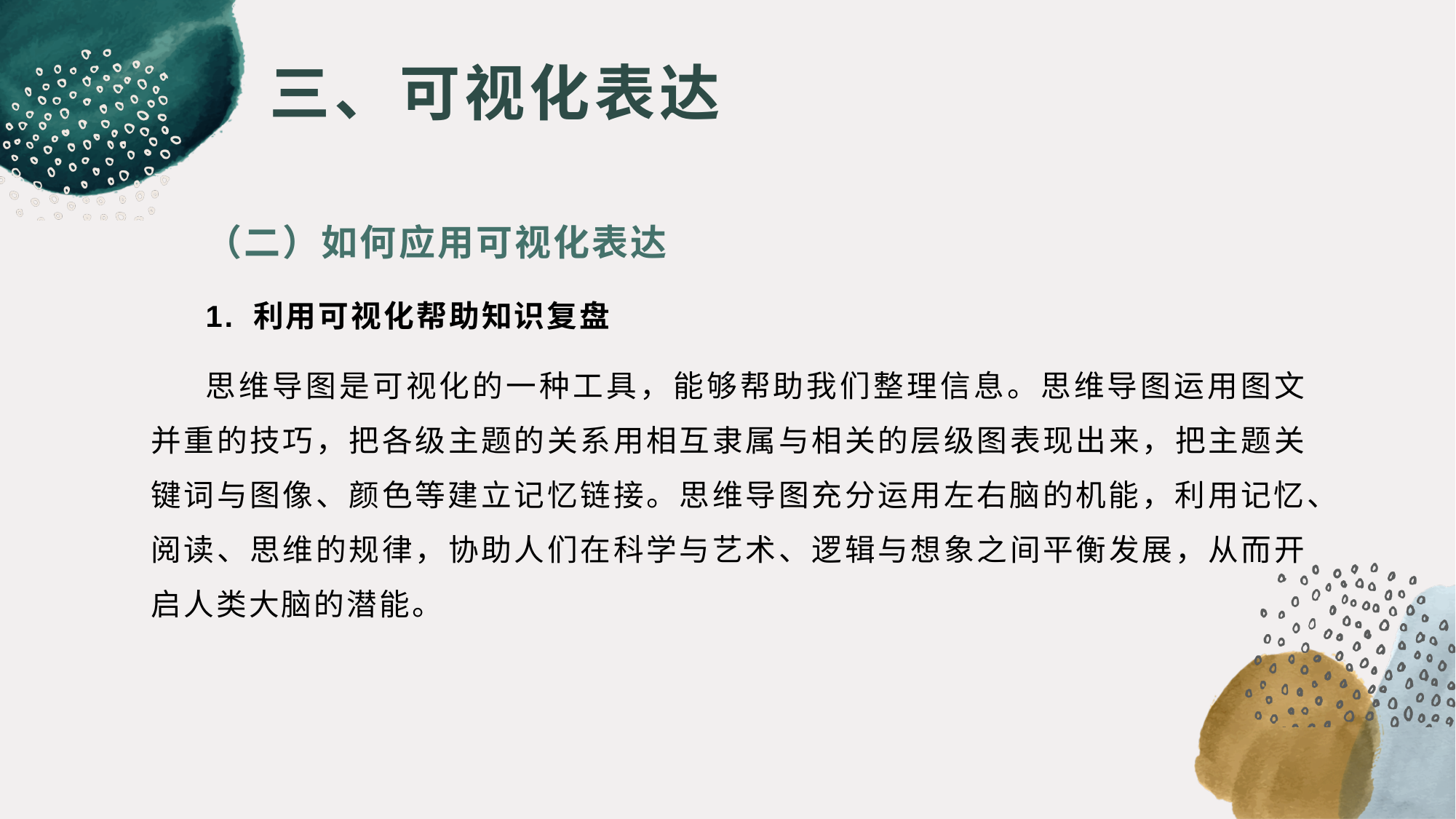

# 三、可视化表达
（二）如何应用可视化表达
1. 利用可视化帮助知识复盘
思维导图是可视化的一种工具，能够帮助我们整理信息。思维导图运用图文并重的技巧，把各级主题的关系用相互隶属与相关的层级图表现出来，把主题关键词与图像、颜色等建立记忆链接。思维导图充分运用左右脑的机能，利用记忆、阅读、思维的规律，协助人们在科学与艺术、逻辑与想象之间平衡发展，从而开启人类大脑的潜能。